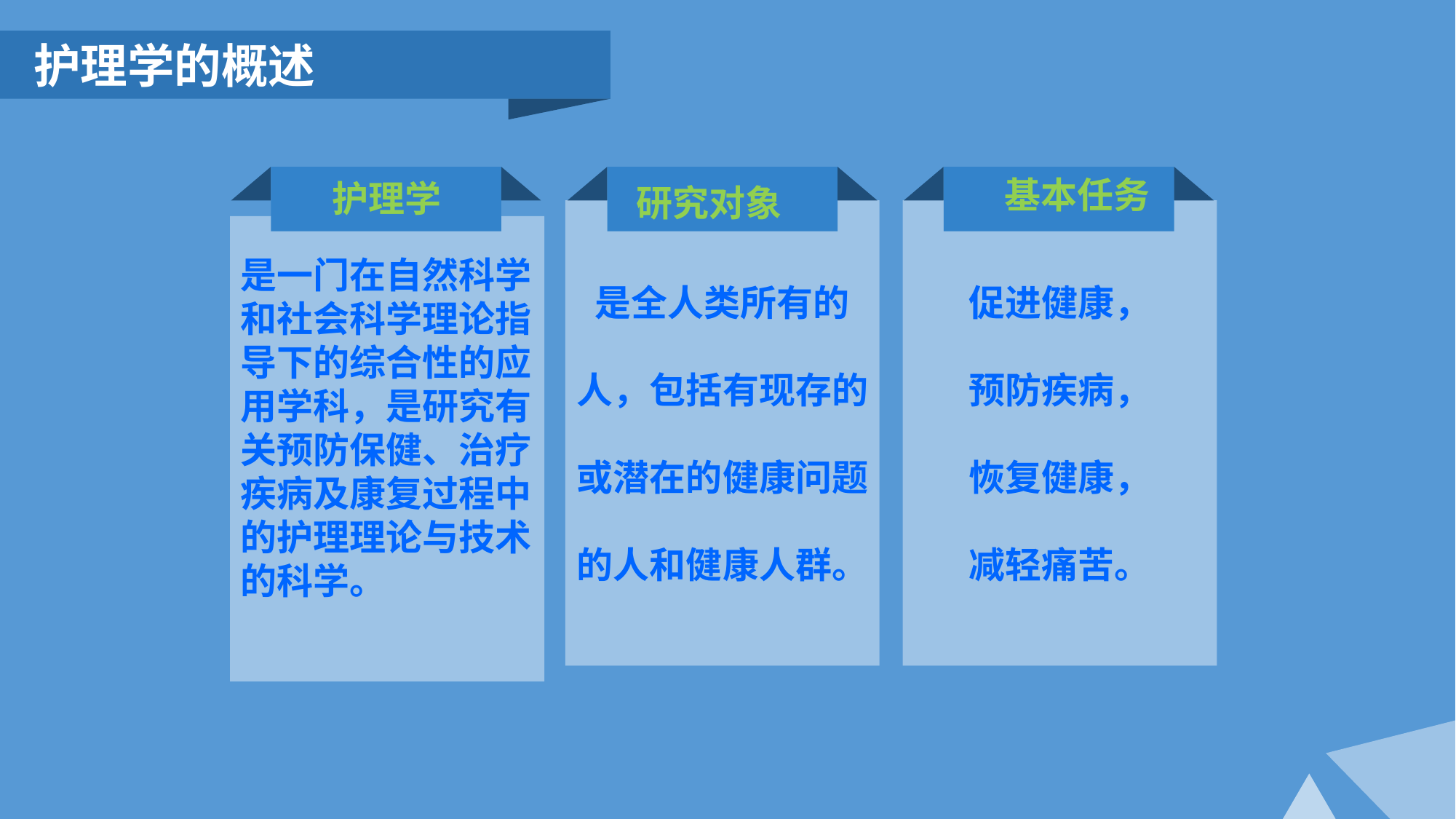

护理学的概述

基本任务
护理学
研究对象
是全人类所有的

人，包括有现存的

或潜在的健康问题

的人和健康人群。
促进健康，

预防疾病，

恢复健康，

减轻痛苦。
是一门在自然科学和社会科学理论指导下的综合性的应用学科，是研究有关预防保健、治疗疾病及康复过程中的护理理论与技术的科学。